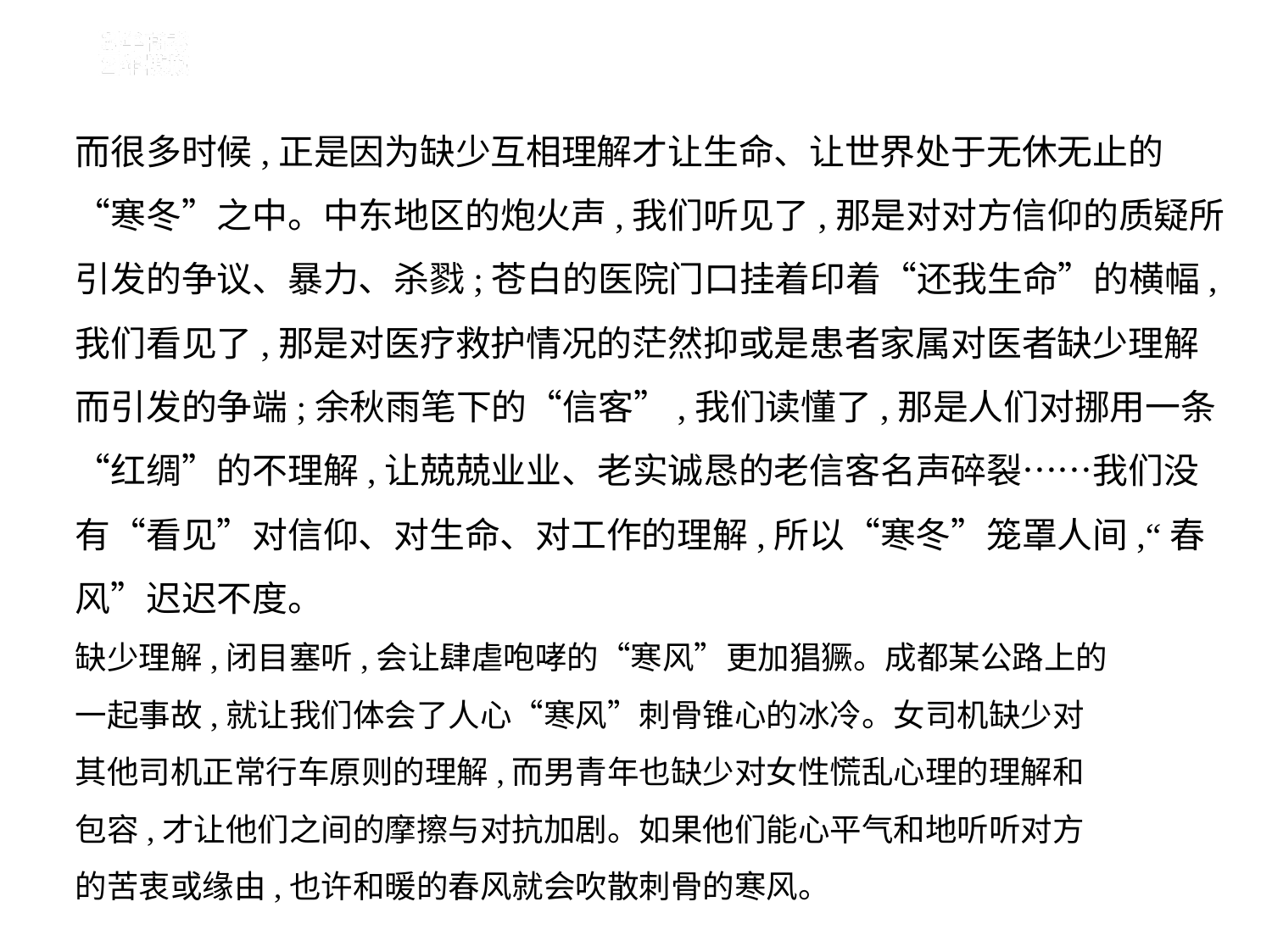

而很多时候,正是因为缺少互相理解才让生命、让世界处于无休无止的
“寒冬”之中。中东地区的炮火声,我们听见了,那是对对方信仰的质疑所
引发的争议、暴力、杀戮;苍白的医院门口挂着印着“还我生命”的横幅,
我们看见了,那是对医疗救护情况的茫然抑或是患者家属对医者缺少理解
而引发的争端;余秋雨笔下的“信客”,我们读懂了,那是人们对挪用一条
“红绸”的不理解,让兢兢业业、老实诚恳的老信客名声碎裂……我们没
有“看见”对信仰、对生命、对工作的理解,所以“寒冬”笼罩人间,“春
风”迟迟不度。
缺少理解,闭目塞听,会让肆虐咆哮的“寒风”更加猖獗。成都某公路上的
一起事故,就让我们体会了人心“寒风”刺骨锥心的冰冷。女司机缺少对
其他司机正常行车原则的理解,而男青年也缺少对女性慌乱心理的理解和
包容,才让他们之间的摩擦与对抗加剧。如果他们能心平气和地听听对方
的苦衷或缘由,也许和暖的春风就会吹散刺骨的寒风。